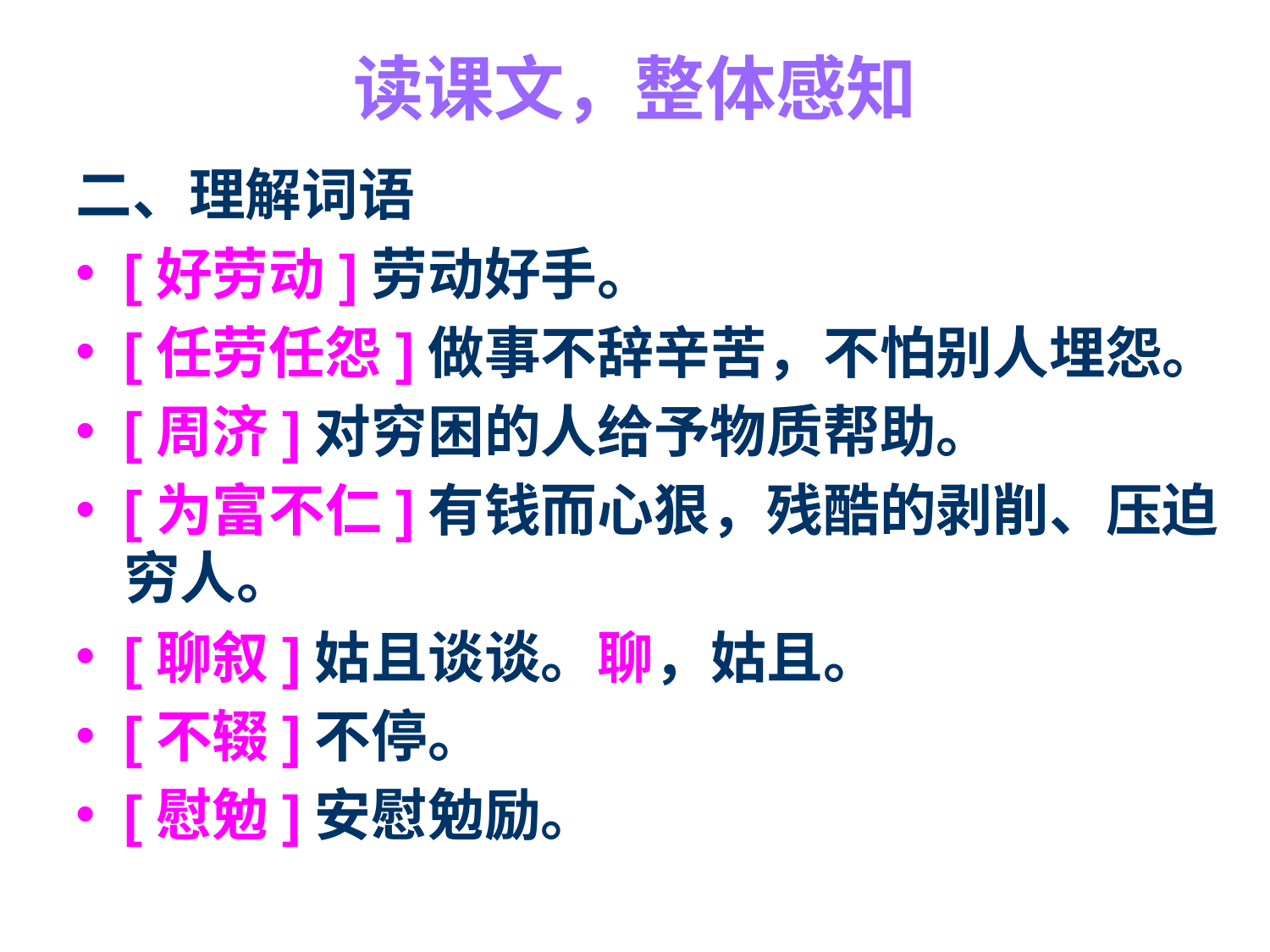

# 读课文，整体感知
二、理解词语
[好劳动]劳动好手。
[任劳任怨]做事不辞辛苦，不怕别人埋怨。
[周济]对穷困的人给予物质帮助。
[为富不仁]有钱而心狠，残酷的剥削、压迫穷人。
[聊叙]姑且谈谈。聊，姑且。
[不辍]不停。
[慰勉]安慰勉励。
5